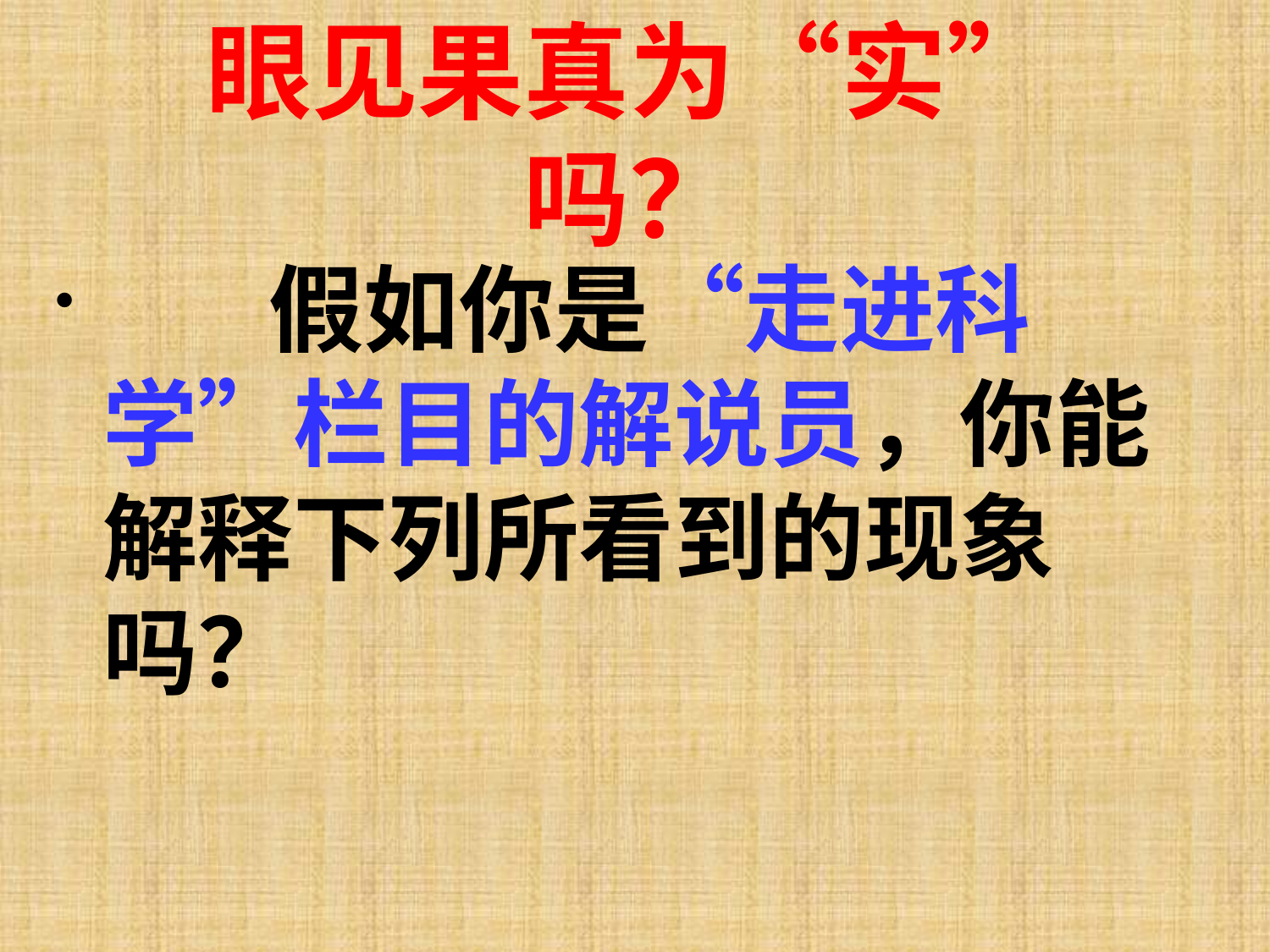

# 眼见果真为“实”吗？
            假如你是“走进科学”栏目的解说员，你能解释下列所看到的现象吗？